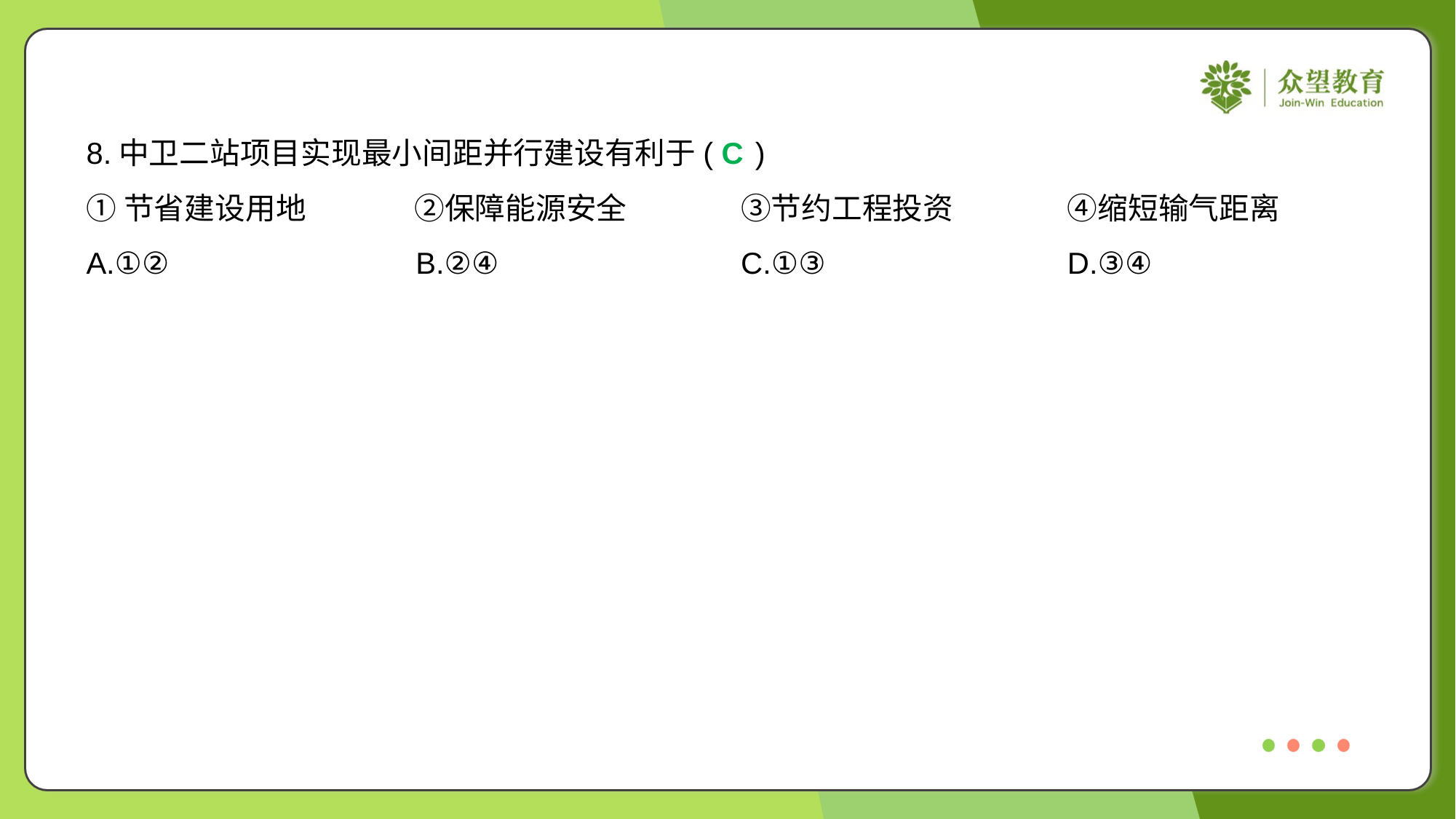

8.中卫二站项目实现最小间距并行建设有利于(     )
C
①节省建设用地	②保障能源安全	③节约工程投资	④缩短输气距离
A.①②	B.②④	C.①③	D.③④